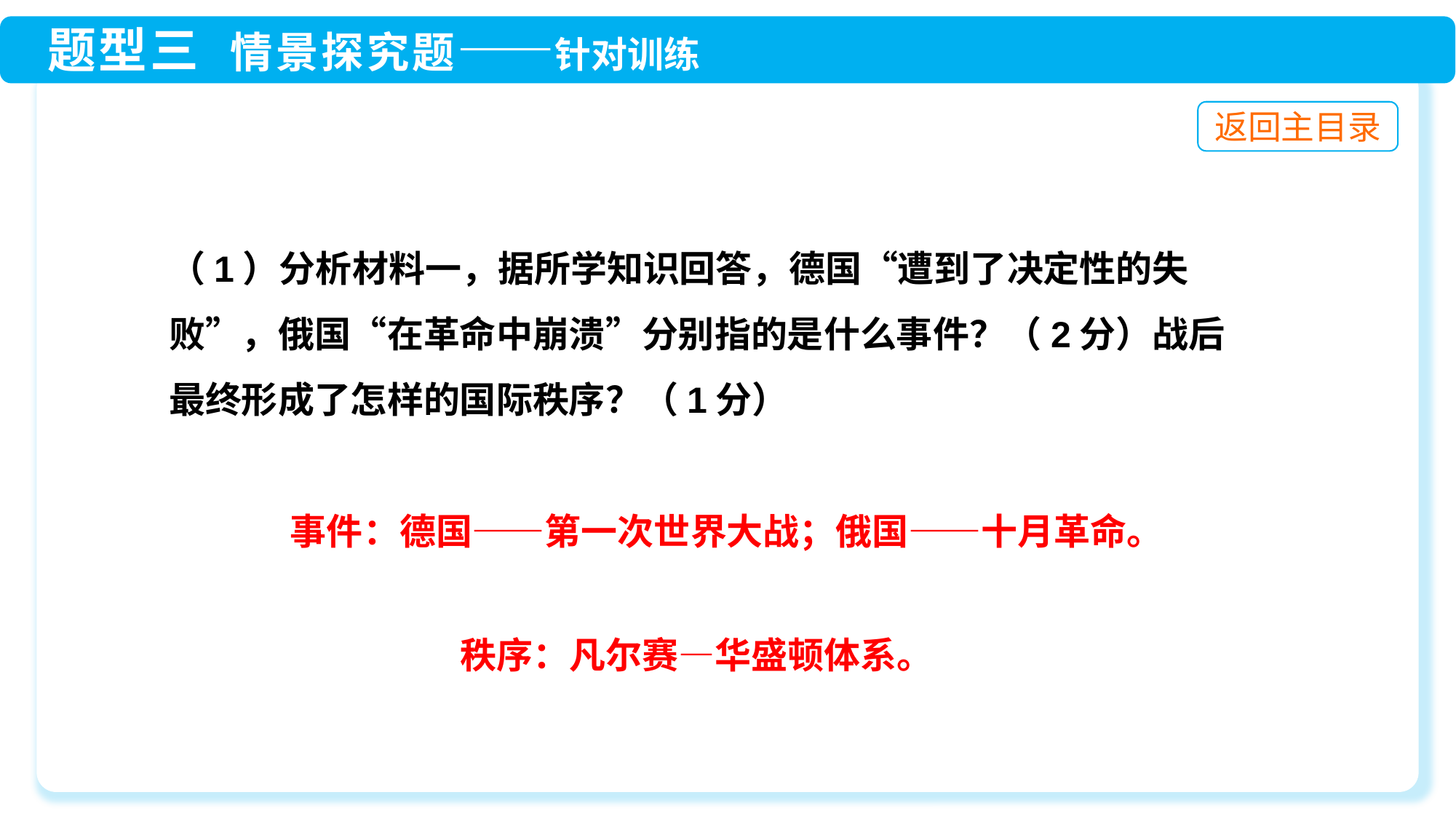

（1）分析材料一，据所学知识回答，德国“遭到了决定性的失败”，俄国“在革命中崩溃”分别指的是什么事件？（2分）战后最终形成了怎样的国际秩序？（1分）
事件：德国——第一次世界大战；俄国——十月革命。
秩序：凡尔赛—华盛顿体系。